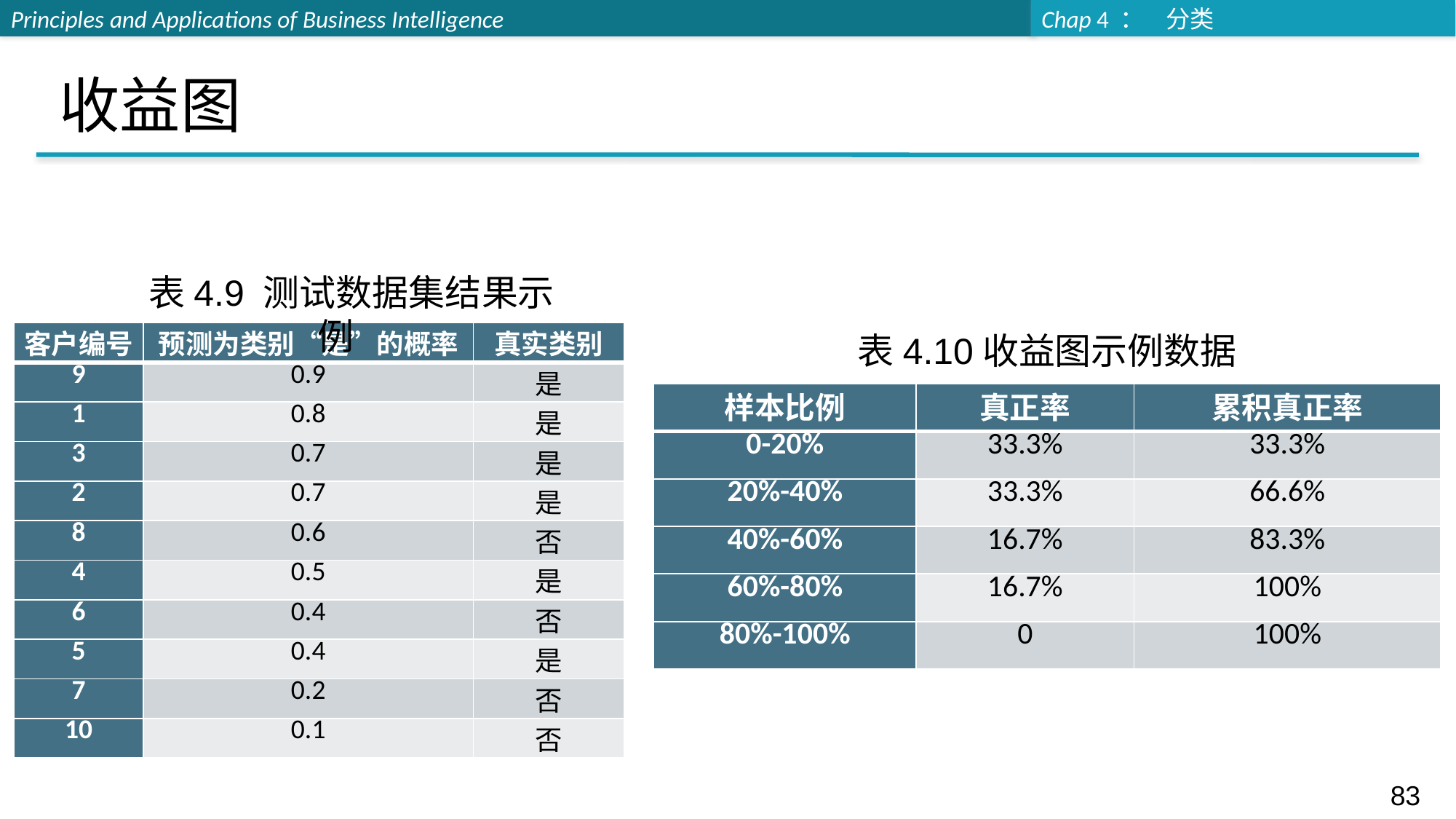

# 收益图
表4.9 测试数据集结果示例
| 客户编号 | 预测为类别“是”的概率 | 真实类别 |
| --- | --- | --- |
| 9 | 0.9 | 是 |
| 1 | 0.8 | 是 |
| 3 | 0.7 | 是 |
| 2 | 0.7 | 是 |
| 8 | 0.6 | 否 |
| 4 | 0.5 | 是 |
| 6 | 0.4 | 否 |
| 5 | 0.4 | 是 |
| 7 | 0.2 | 否 |
| 10 | 0.1 | 否 |
表4.10收益图示例数据
| 样本比例 | 真正率 | 累积真正率 |
| --- | --- | --- |
| 0-20% | 33.3% | 33.3% |
| 20%-40% | 33.3% | 66.6% |
| 40%-60% | 16.7% | 83.3% |
| 60%-80% | 16.7% | 100% |
| 80%-100% | 0 | 100% |